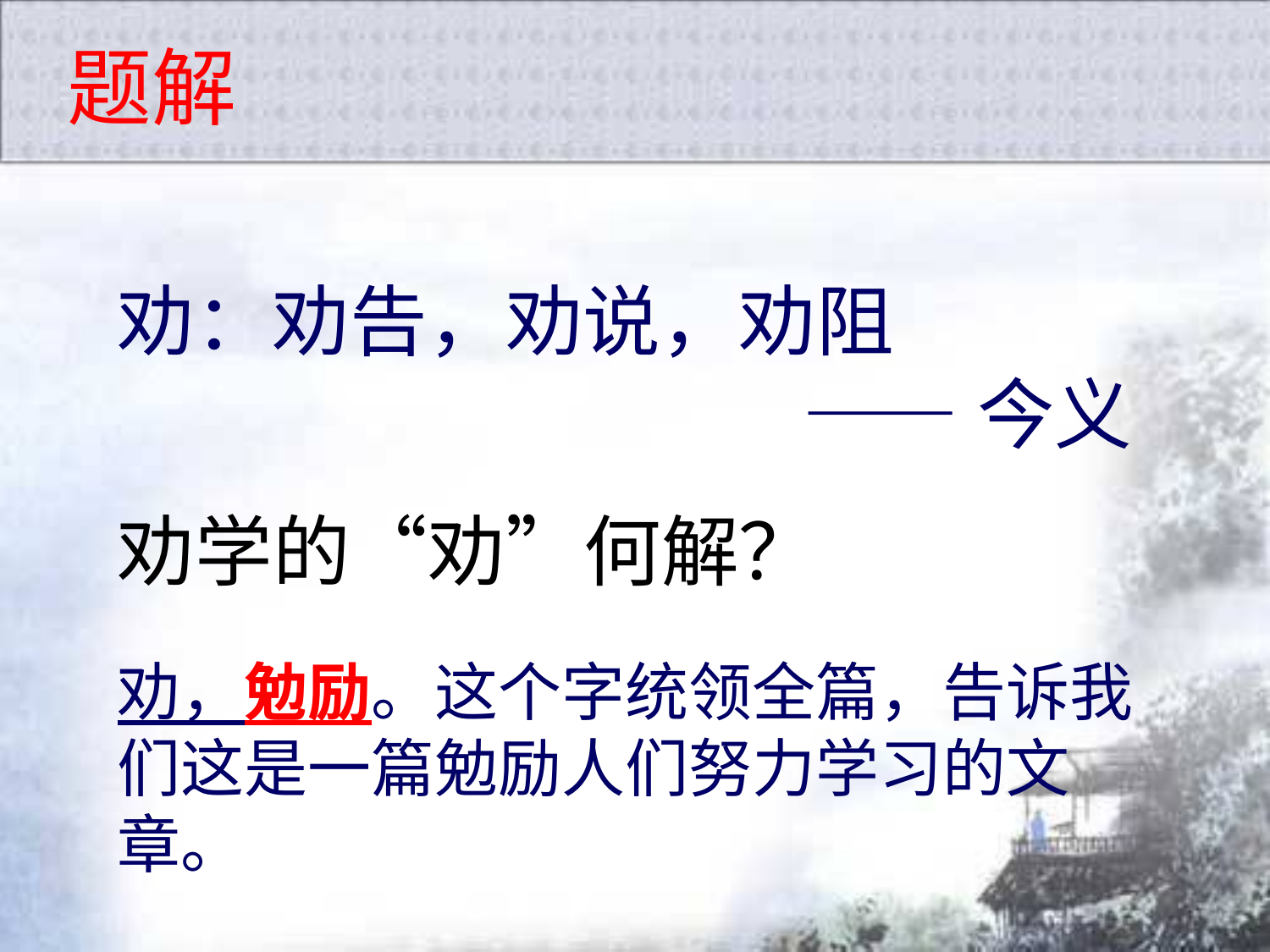

题解

劝：劝告，劝说，劝阻
——今义
劝学的“劝”何解？
劝，勉励。这个字统领全篇，告诉我们这是一篇勉励人们努力学习的文章。